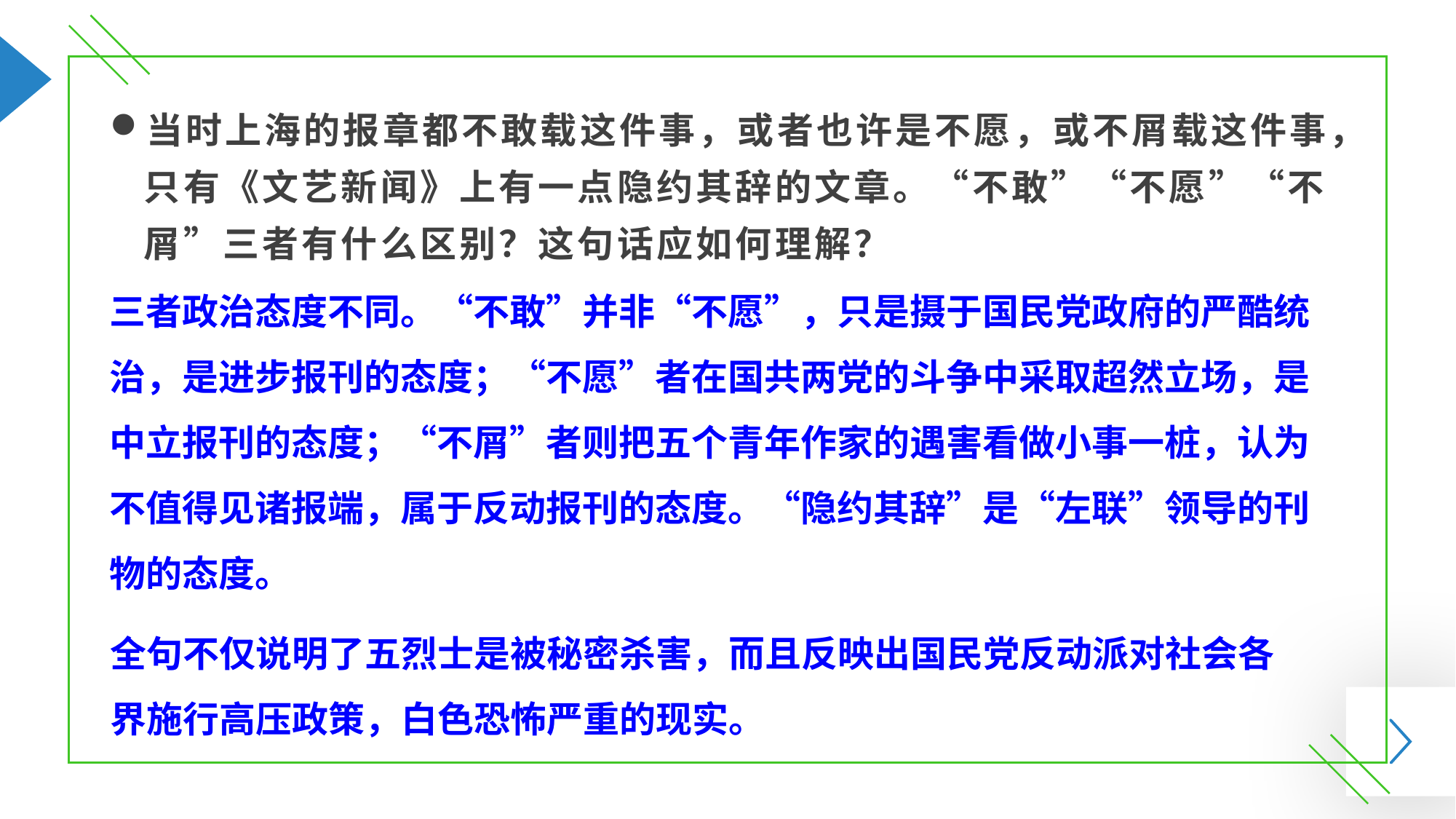

当时上海的报章都不敢载这件事，或者也许是不愿，或不屑载这件事，只有《文艺新闻》上有一点隐约其辞的文章。“不敢”“不愿”“不屑”三者有什么区别？这句话应如何理解？

三者政治态度不同。“不敢”并非“不愿”，只是摄于国民党政府的严酷统治，是进步报刊的态度；“不愿”者在国共两党的斗争中采取超然立场，是中立报刊的态度；“不屑”者则把五个青年作家的遇害看做小事一桩，认为不值得见诸报端，属于反动报刊的态度。“隐约其辞”是“左联”领导的刊物的态度。
全句不仅说明了五烈士是被秘密杀害，而且反映出国民党反动派对社会各界施行高压政策，白色恐怖严重的现实。